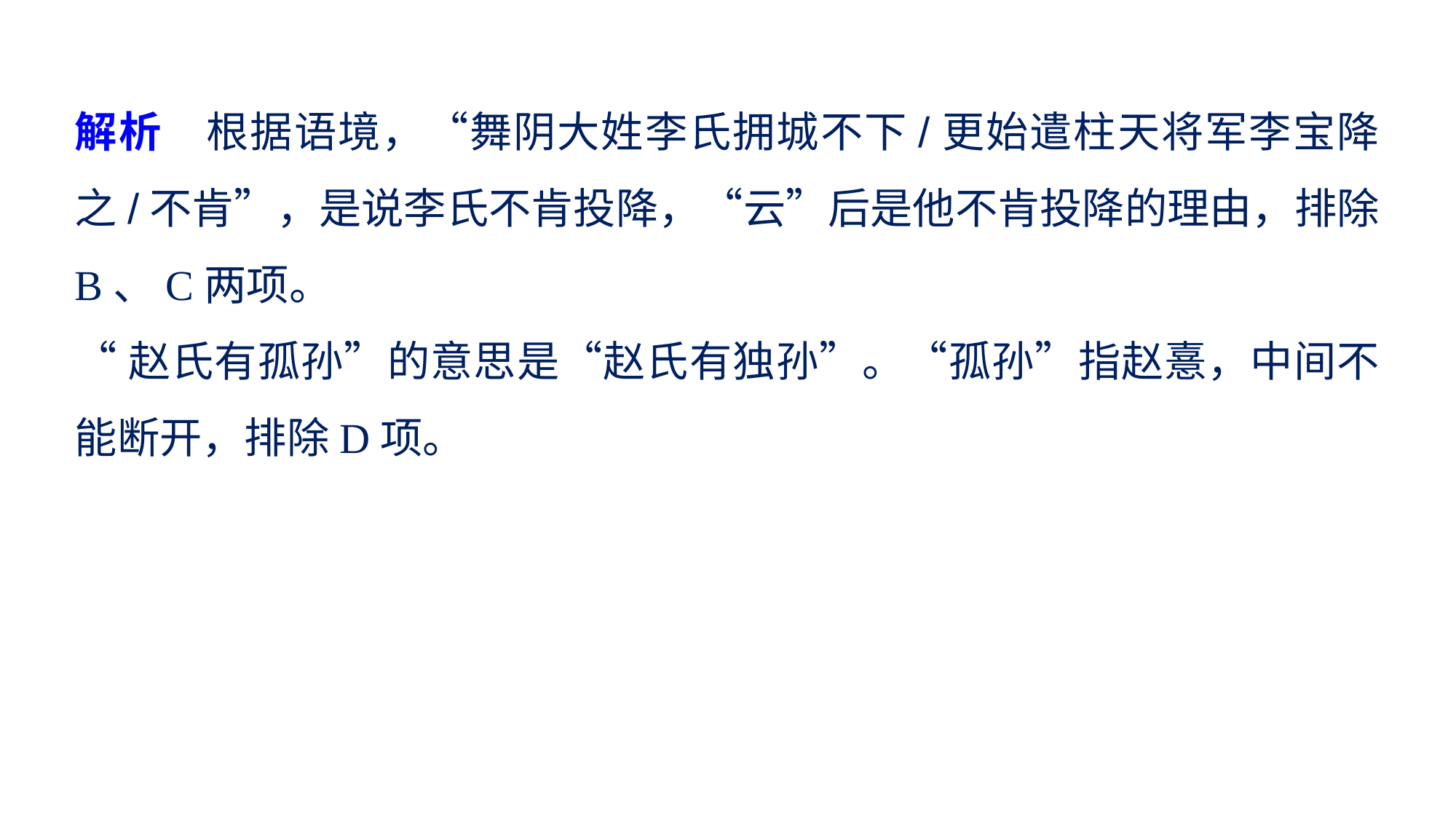

解析　根据语境，“舞阴大姓李氏拥城不下/更始遣柱天将军李宝降之/不肯”，是说李氏不肯投降，“云”后是他不肯投降的理由，排除B、C两项。
“赵氏有孤孙”的意思是“赵氏有独孙”。“孤孙”指赵憙，中间不能断开，排除D项。